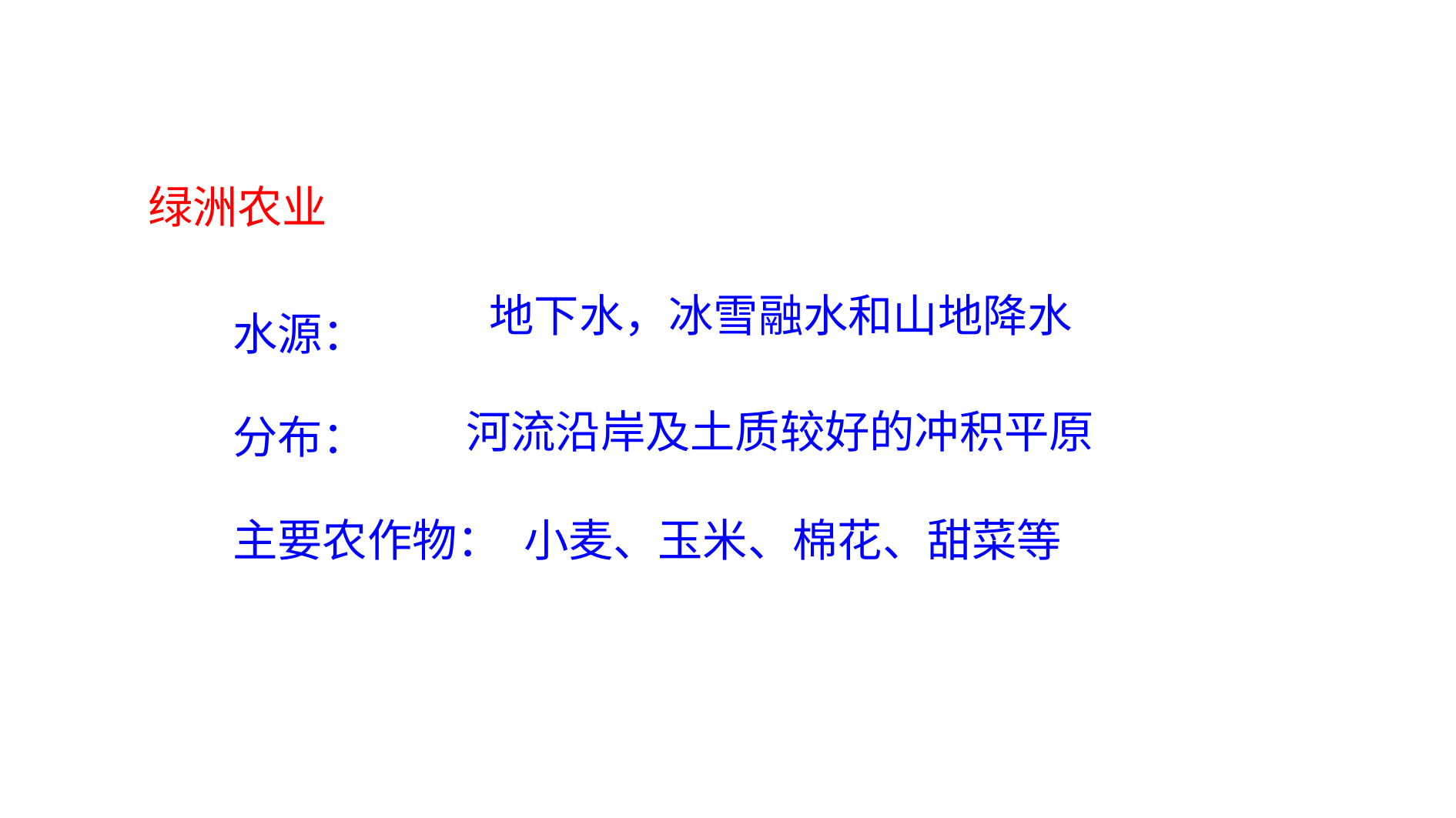

绿洲农业
水源：
分布：
主要农作物：
地下水，冰雪融水和山地降水
河流沿岸及土质较好的冲积平原
小麦、玉米、棉花、甜菜等